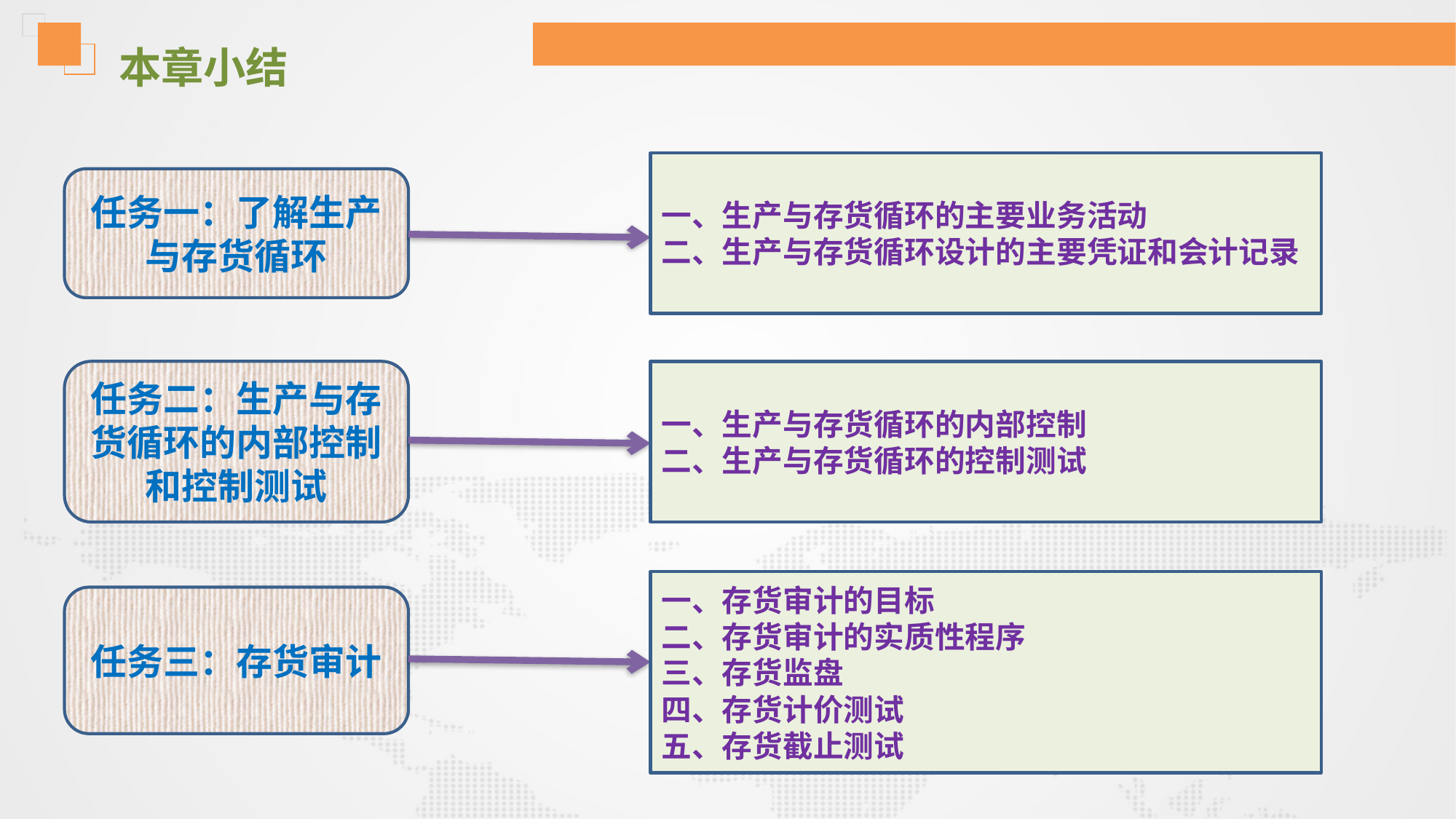

本章小结
一、生产与存货循环的主要业务活动
二、生产与存货循环设计的主要凭证和会计记录
任务一：了解生产与存货循环
任务二：生产与存货循环的内部控制和控制测试
一、生产与存货循环的内部控制
二、生产与存货循环的控制测试
一、存货审计的目标
二、存货审计的实质性程序
三、存货监盘
四、存货计价测试
五、存货截止测试
任务三：存货审计